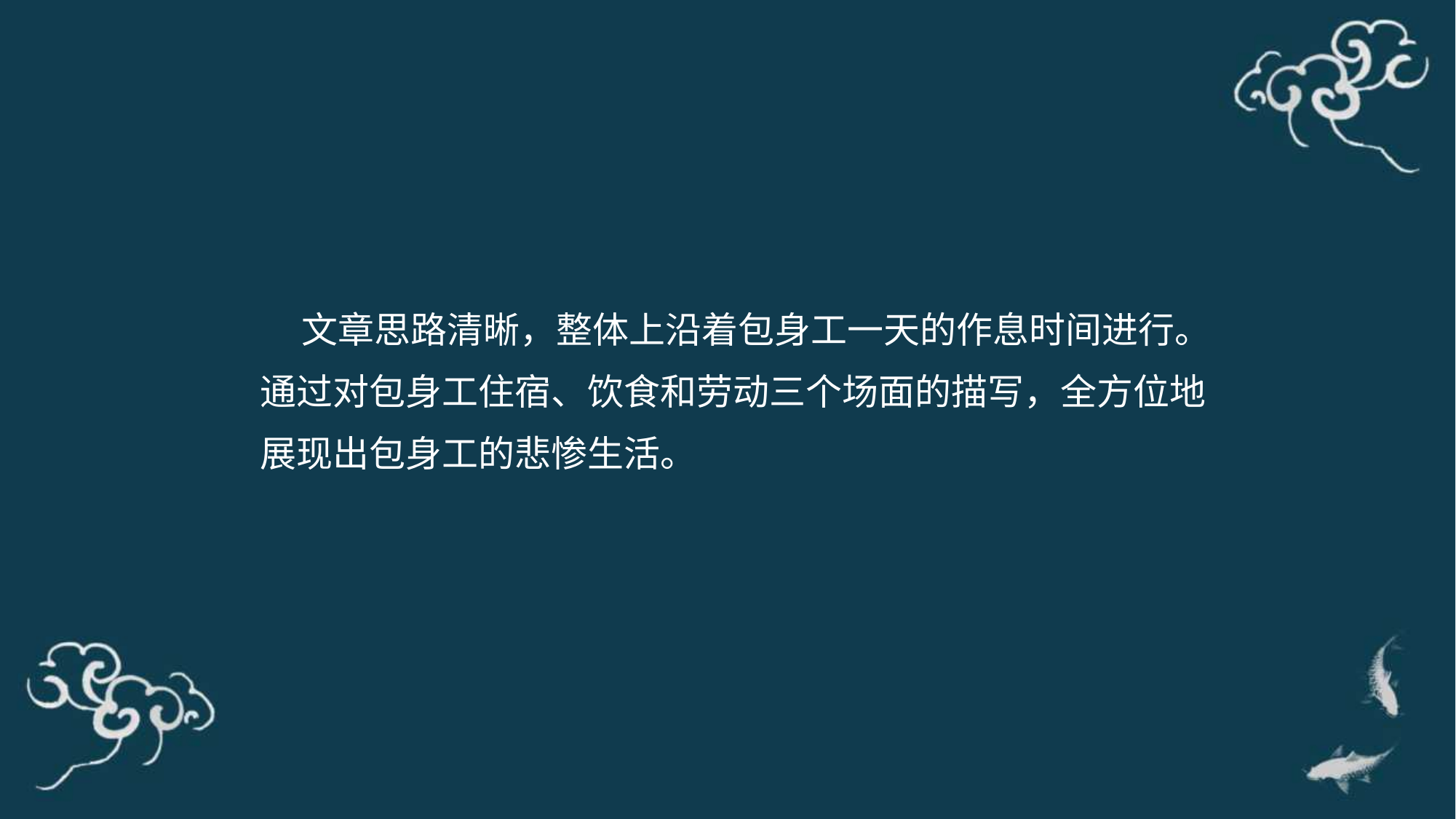

文章思路清晰，整体上沿着包身工一天的作息时间进行。通过对包身工住宿、饮食和劳动三个场面的描写，全方位地展现出包身工的悲惨生活。